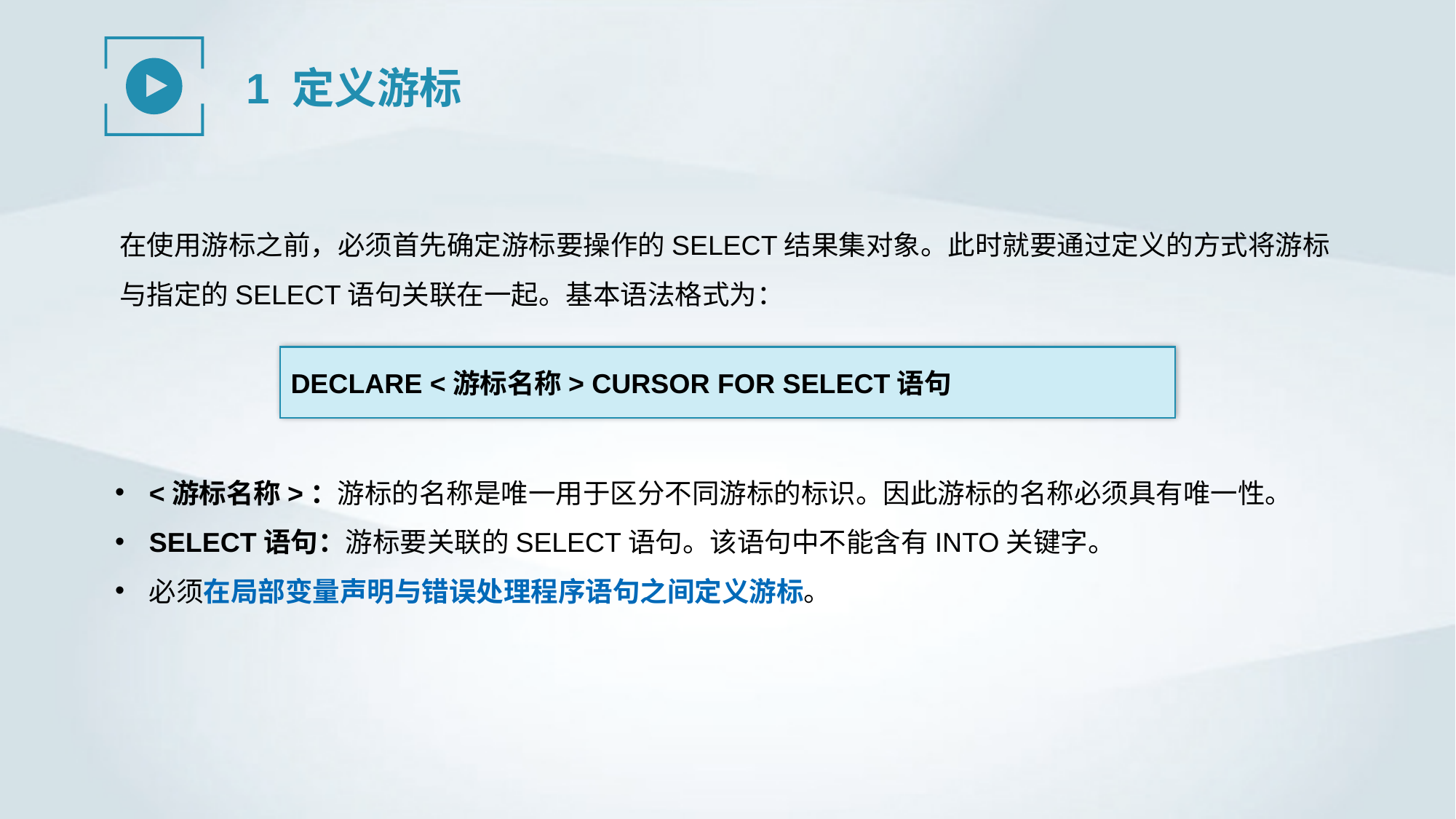

1 定义游标
在使用游标之前，必须首先确定游标要操作的SELECT结果集对象。此时就要通过定义的方式将游标与指定的SELECT语句关联在一起。基本语法格式为：
DECLARE <游标名称> CURSOR FOR SELECT语句
<游标名称>：游标的名称是唯一用于区分不同游标的标识。因此游标的名称必须具有唯一性。
SELECT语句：游标要关联的SELECT语句。该语句中不能含有INTO关键字。
必须在局部变量声明与错误处理程序语句之间定义游标。